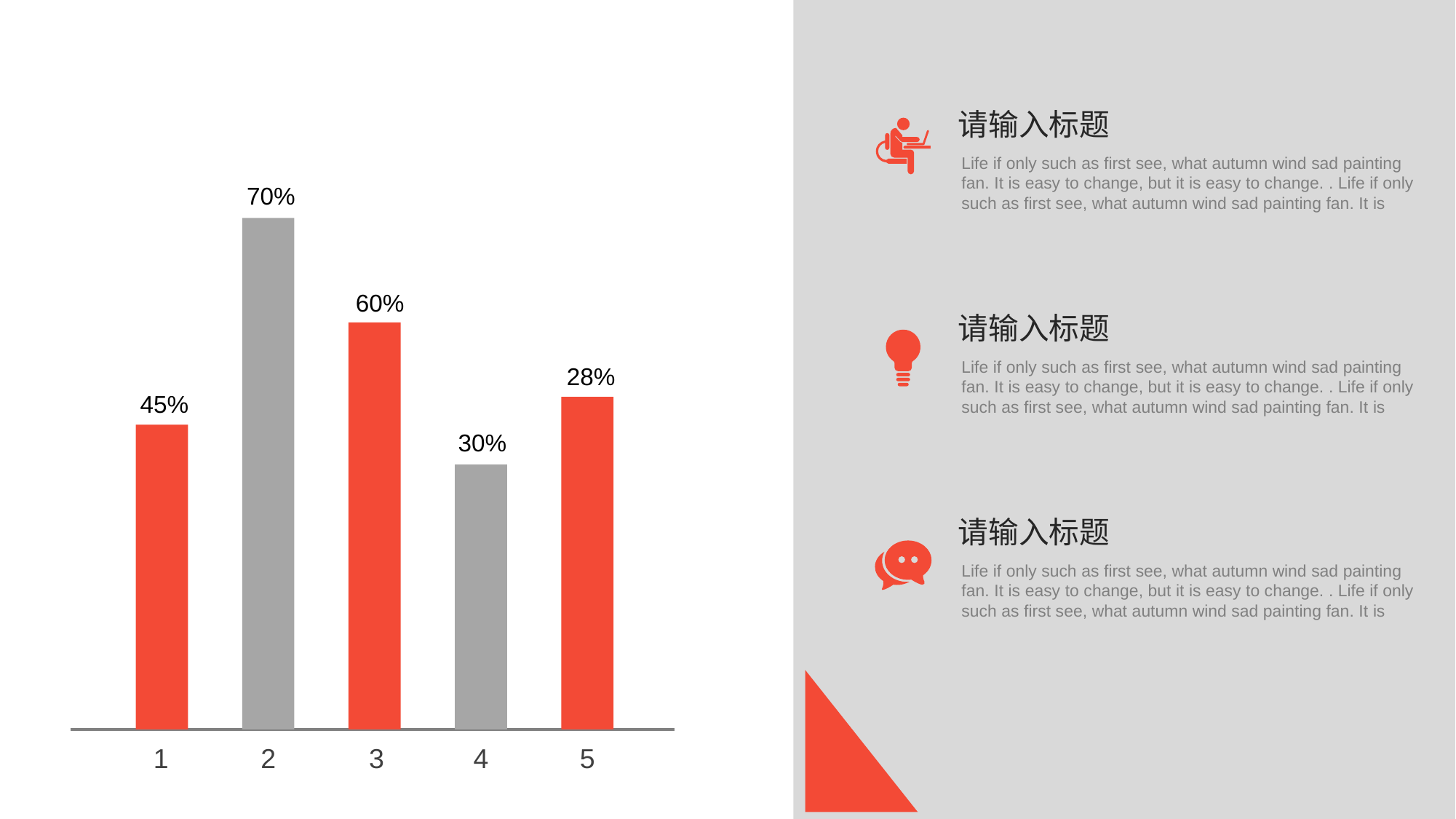

请输入标题

Life if only such as first see, what autumn wind sad painting fan. It is easy to change, but it is easy to change. . Life if only such as first see, what autumn wind sad painting fan. It is
70%

60%
请输入标题

Life if only such as first see, what autumn wind sad painting fan. It is easy to change, but it is easy to change. . Life if only such as first see, what autumn wind sad painting fan. It is
28%
45%

30%

请输入标题

Life if only such as first see, what autumn wind sad painting fan. It is easy to change, but it is easy to change. . Life if only such as first see, what autumn wind sad painting fan. It is

1
2
3
4
5